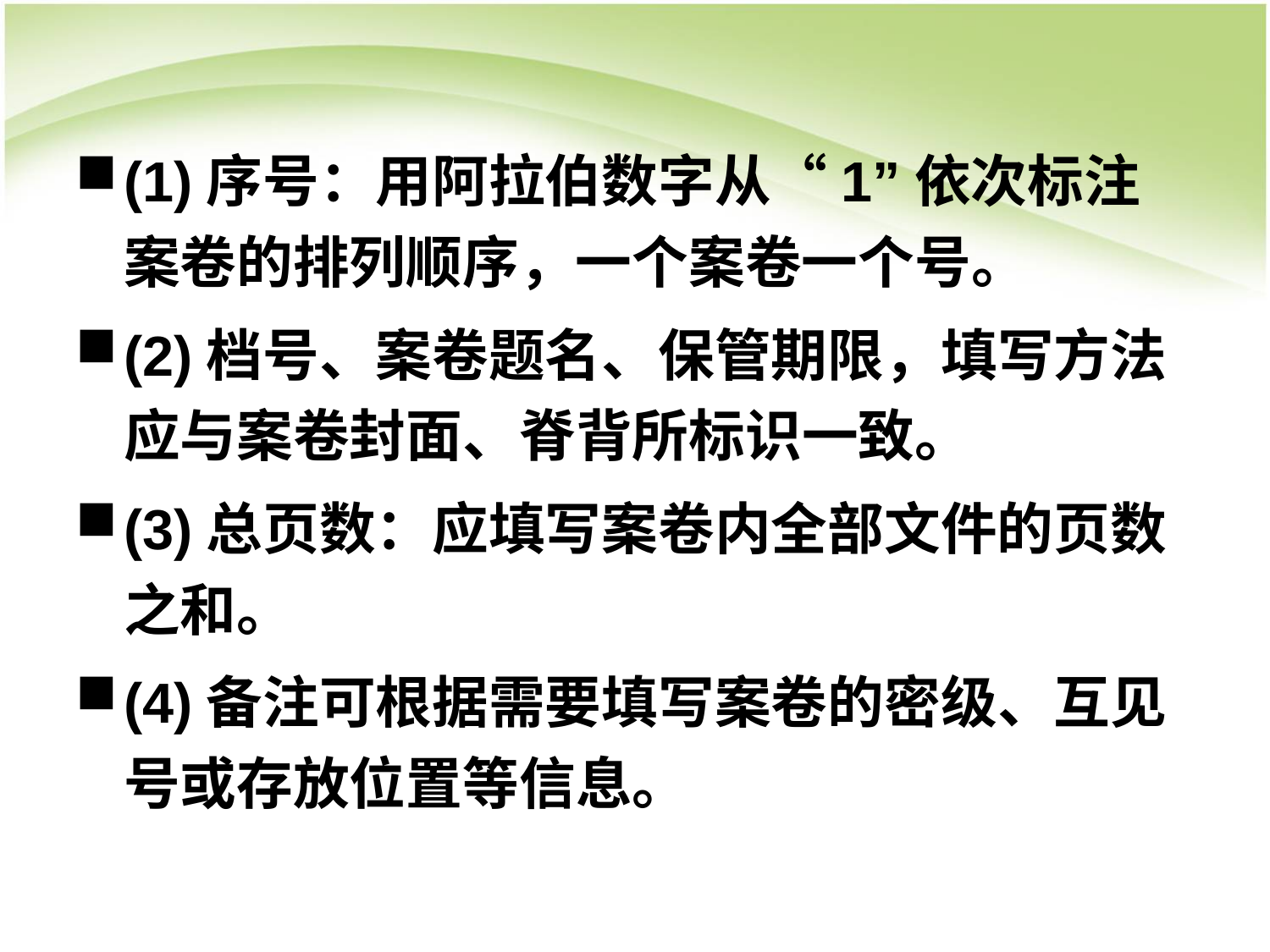

#
(1)序号：用阿拉伯数字从“1”依次标注案卷的排列顺序，一个案卷一个号。
(2)档号、案卷题名、保管期限，填写方法应与案卷封面、脊背所标识一致。
(3)总页数：应填写案卷内全部文件的页数之和。
(4)备注可根据需要填写案卷的密级、互见号或存放位置等信息。